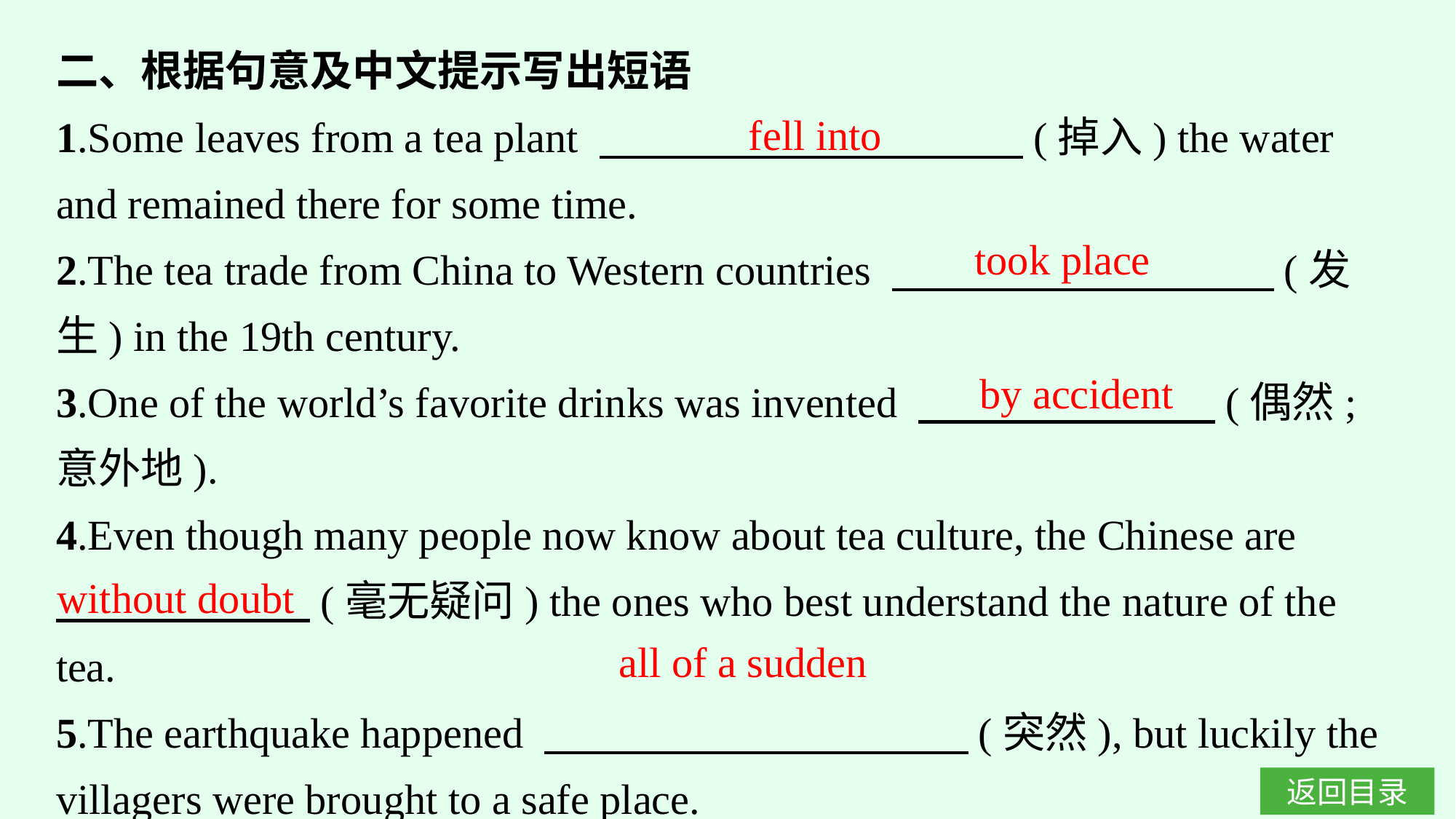

二、根据句意及中文提示写出短语
1.Some leaves from a tea plant 　　　　　　　　　　(掉入) the water and remained there for some time.
2.The tea trade from China to Western countries 　　　　　　　　　(发生) in the 19th century.
3.One of the world’s favorite drinks was invented 　　　　　　　(偶然;意外地).
4.Even though many people now know about tea culture, the Chinese are
　　　　　　(毫无疑问) the ones who best understand the nature of the tea.
5.The earthquake happened 　　　　　　　　　　(突然), but luckily the villagers were brought to a safe place.
fell into
took place
by accident
without doubt
all of a sudden